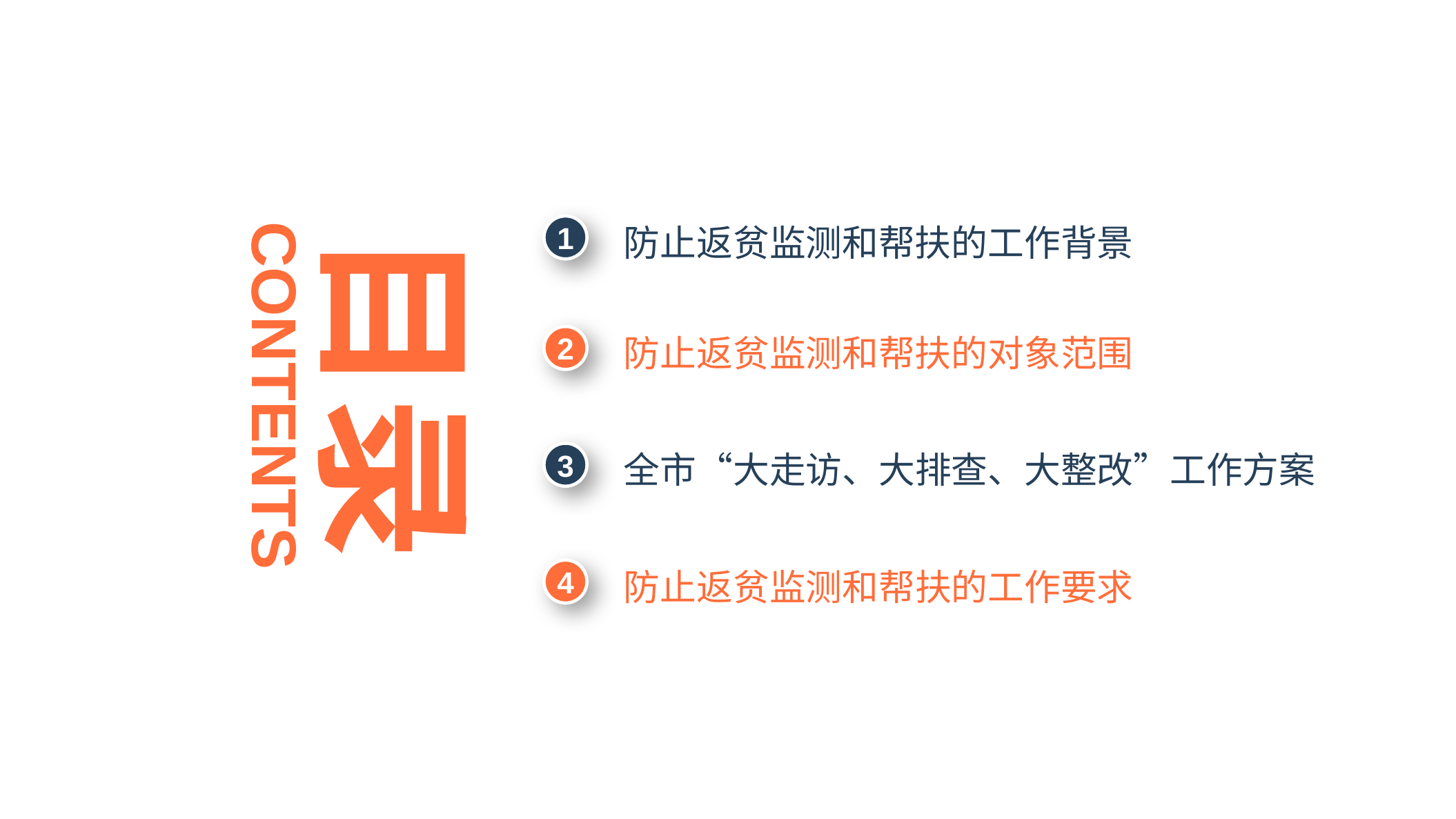

目录
1
防止返贫监测和帮扶的工作背景
2
防止返贫监测和帮扶的对象范围
CONTENTS
3
全市“大走访、大排查、大整改”工作方案
4
防止返贫监测和帮扶的工作要求